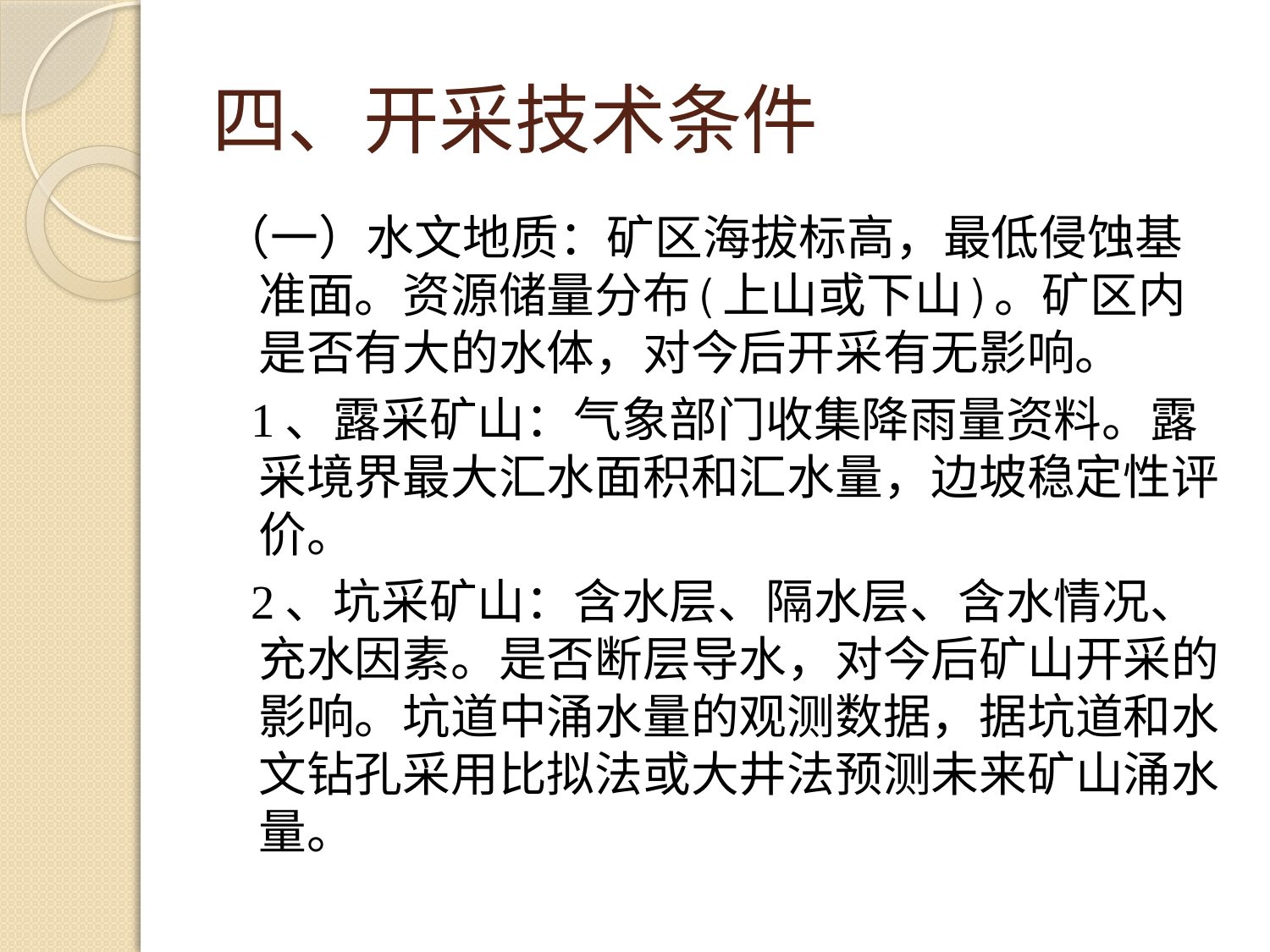

# 四、开采技术条件
（一）水文地质：矿区海拔标高，最低侵蚀基准面。资源储量分布(上山或下山)。矿区内是否有大的水体，对今后开采有无影响。
  1、露采矿山：气象部门收集降雨量资料。露采境界最大汇水面积和汇水量，边坡稳定性评价。
  2、坑采矿山：含水层、隔水层、含水情况、充水因素。是否断层导水，对今后矿山开采的影响。坑道中涌水量的观测数据，据坑道和水文钻孔采用比拟法或大井法预测未来矿山涌水量。